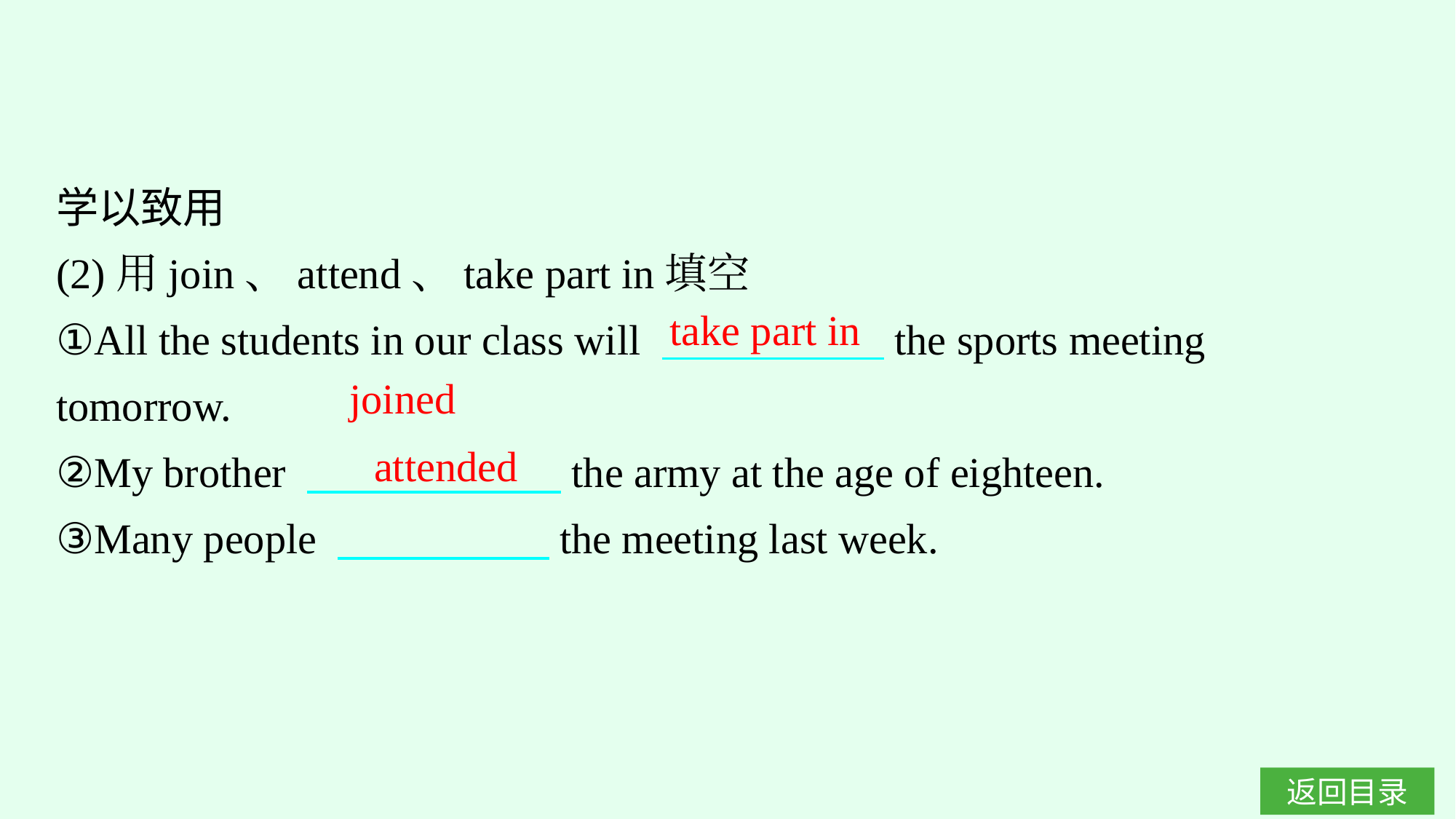

学以致用
(2)用join、attend、take part in填空
①All the students in our class will 　　　 　　the sports meeting tomorrow.
②My brother 　　　　　　the army at the age of eighteen.
③Many people 　　　　　the meeting last week.
take part in
joined
attended